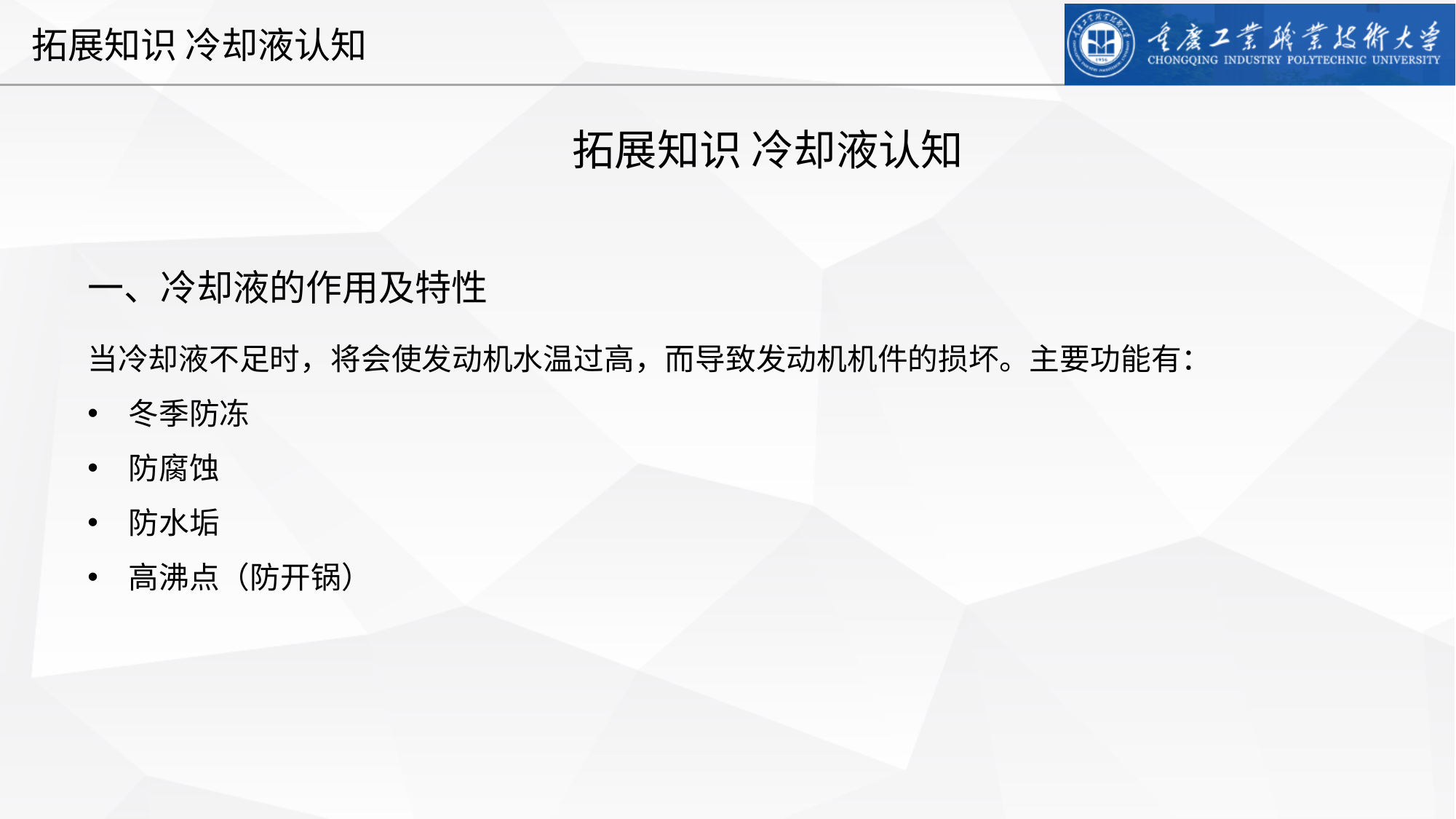

拓展知识 冷却液认知
一、冷却液的作用及特性
当冷却液不足时，将会使发动机水温过高，而导致发动机机件的损坏。主要功能有：
冬季防冻
防腐蚀
防水垢
高沸点（防开锅）